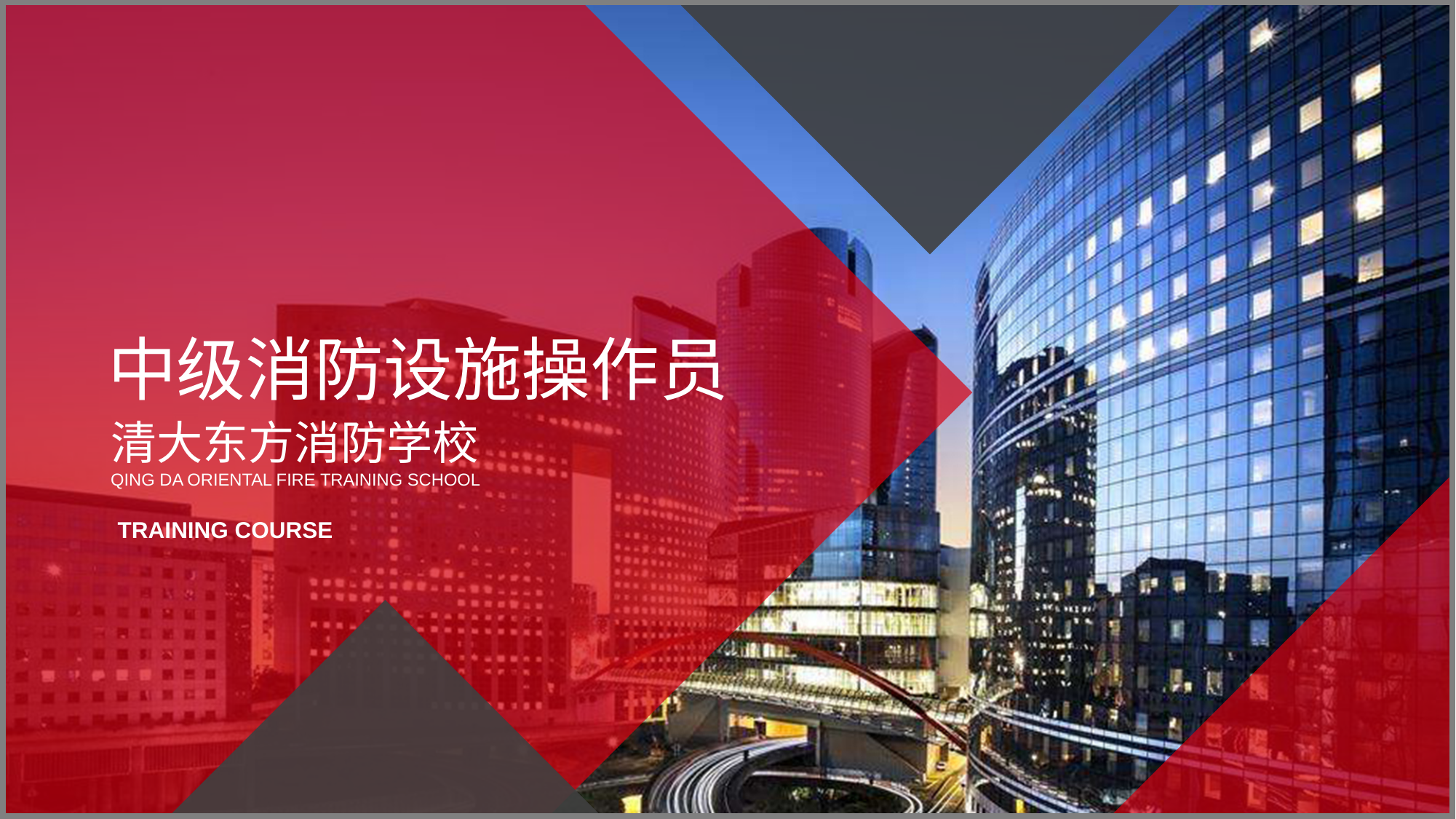

中级消防设施操作员
清大东方消防学校
Qing Da Oriental Fire Training School
TRAINING COURSE